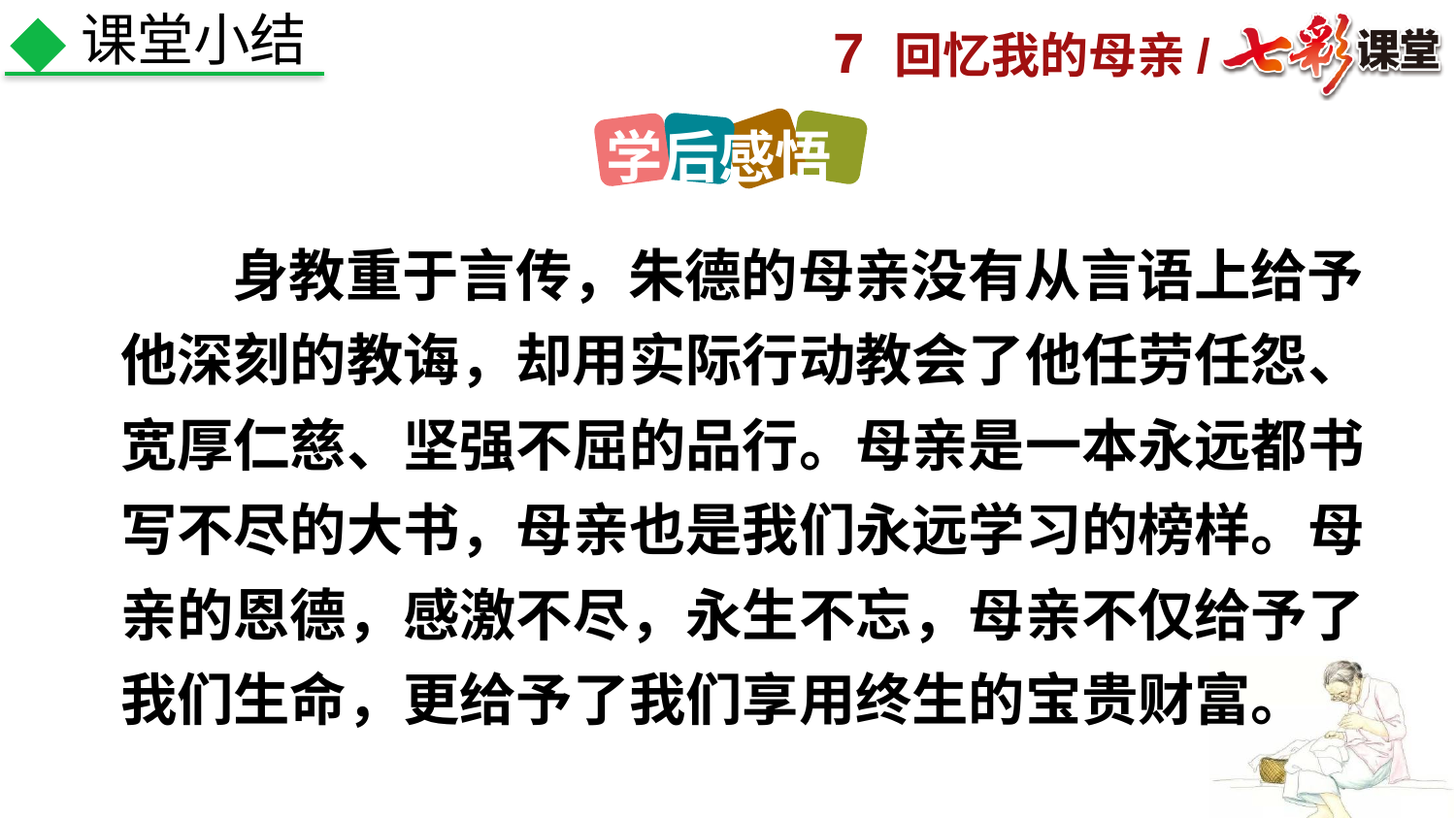

课堂小结

学后感悟

 身教重于言传，朱德的母亲没有从言语上给予他深刻的教诲，却用实际行动教会了他任劳任怨、宽厚仁慈、坚强不屈的品行。母亲是一本永远都书写不尽的大书，母亲也是我们永远学习的榜样。母亲的恩德，感激不尽，永生不忘，母亲不仅给予了我们生命，更给予了我们享用终生的宝贵财富。